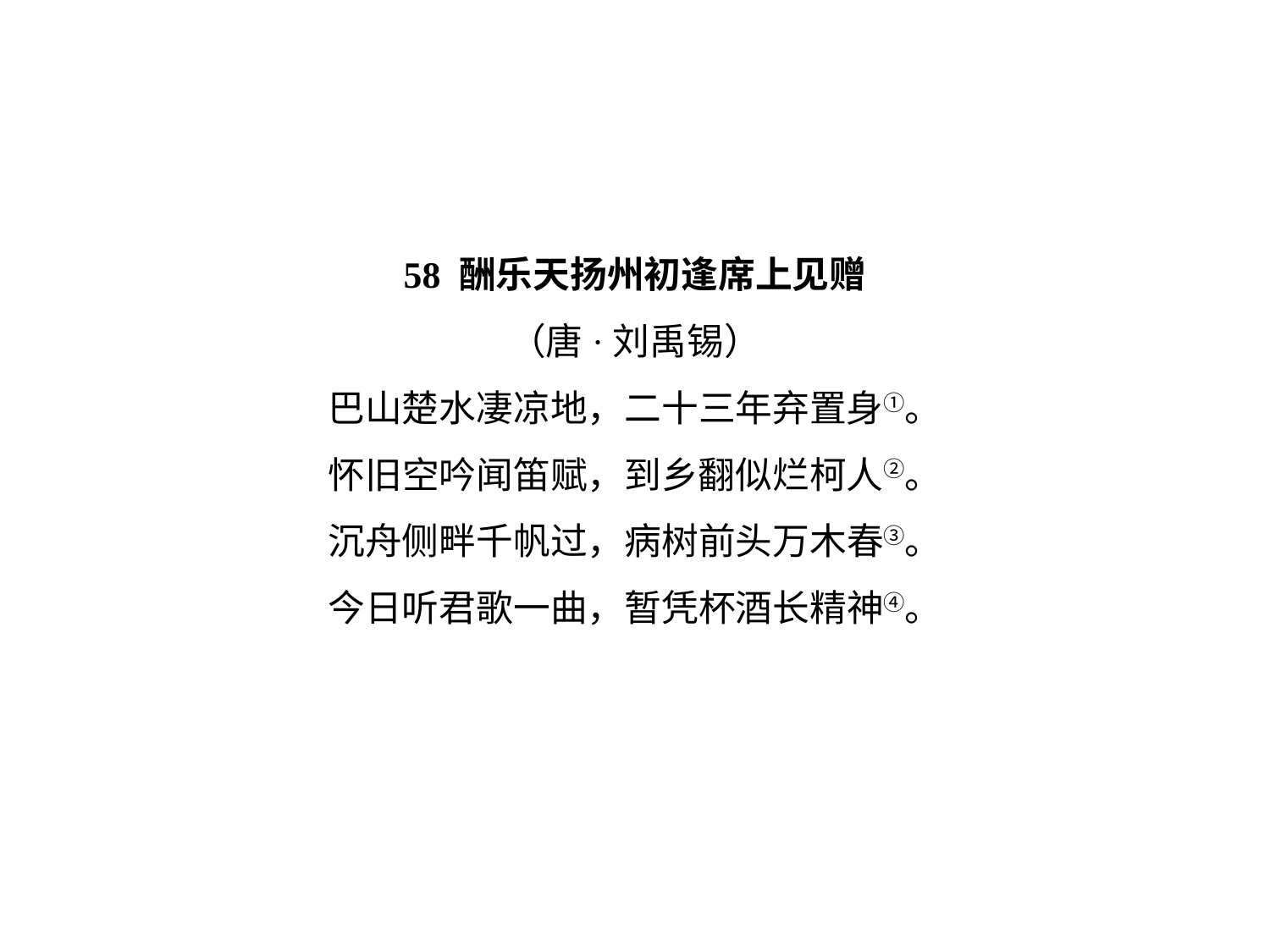

58 酬乐天扬州初逢席上见赠
（唐·刘禹锡）
巴山楚水凄凉地，二十三年弃置身①。
怀旧空吟闻笛赋，到乡翻似烂柯人②。
沉舟侧畔千帆过，病树前头万木春③。
今日听君歌一曲，暂凭杯酒长精神④。